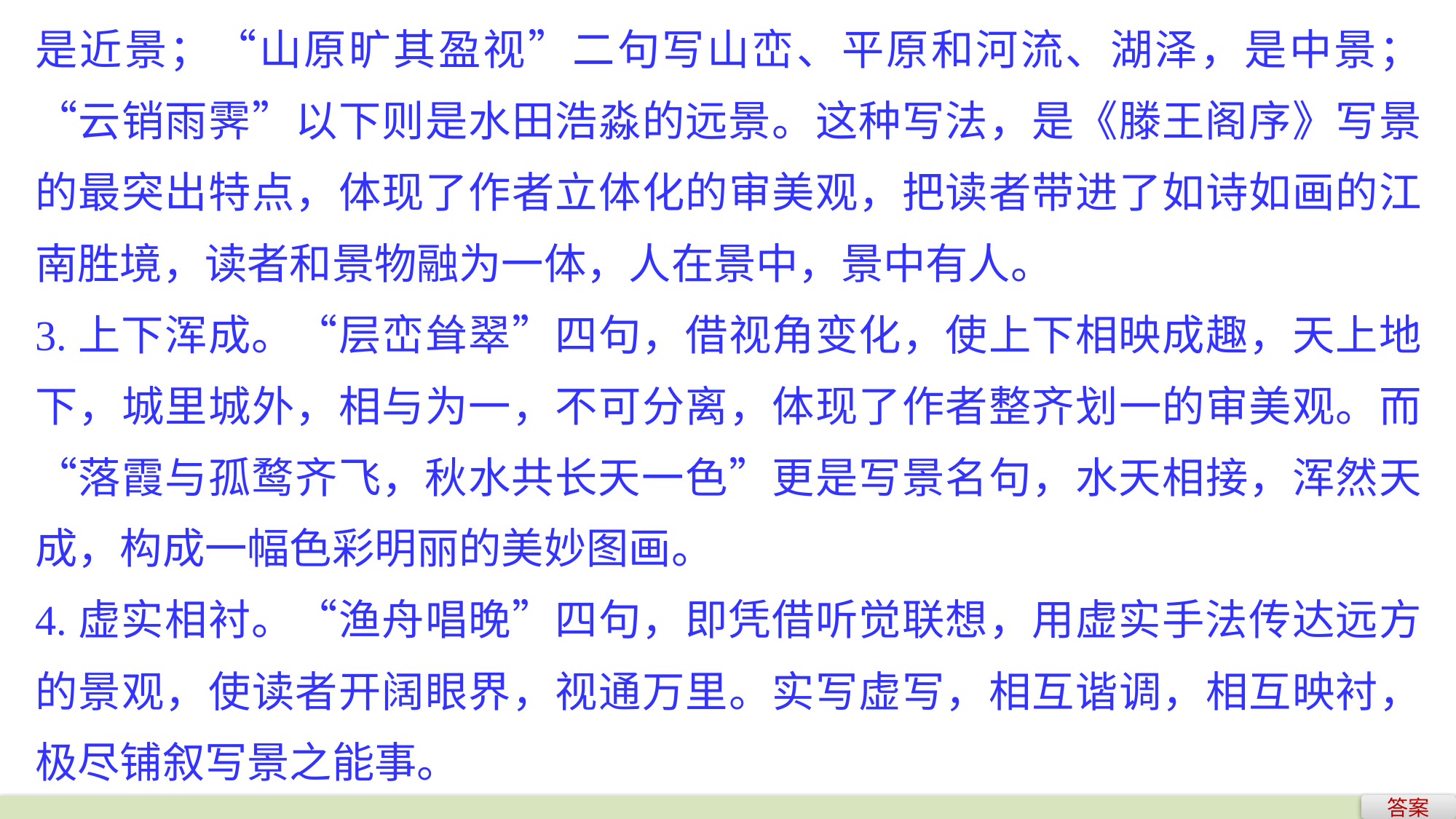

是近景；“山原旷其盈视”二句写山峦、平原和河流、湖泽，是中景；“云销雨霁”以下则是水田浩淼的远景。这种写法，是《滕王阁序》写景的最突出特点，体现了作者立体化的审美观，把读者带进了如诗如画的江南胜境，读者和景物融为一体，人在景中，景中有人。
3.上下浑成。“层峦耸翠”四句，借视角变化，使上下相映成趣，天上地下，城里城外，相与为一，不可分离，体现了作者整齐划一的审美观。而“落霞与孤鹜齐飞，秋水共长天一色”更是写景名句，水天相接，浑然天成，构成一幅色彩明丽的美妙图画。
4.虚实相衬。“渔舟唱晚”四句，即凭借听觉联想，用虚实手法传达远方的景观，使读者开阔眼界，视通万里。实写虚写，相互谐调，相互映衬，极尽铺叙写景之能事。
答案